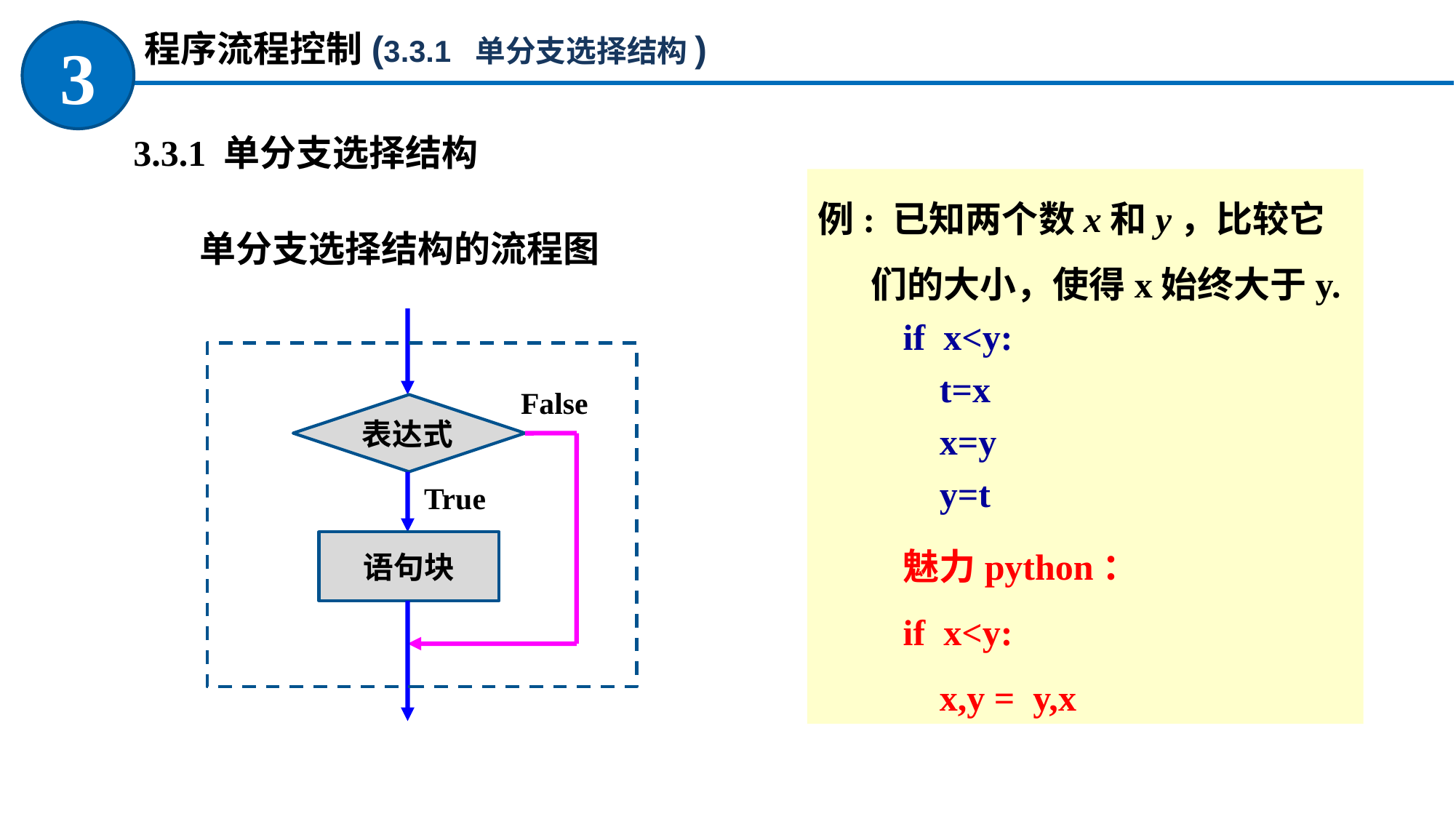

程序流程控制(3.3.1  单分支选择结构)
3
 3.3.1 单分支选择结构
例: 已知两个数x和y，比较它们的大小，使得x始终大于y.
if  x<y:
    t=x
    x=y
    y=t
魅力python：
if  x<y:
    x,y =  y,x
单分支选择结构的流程图

False
表达式

True

语句块